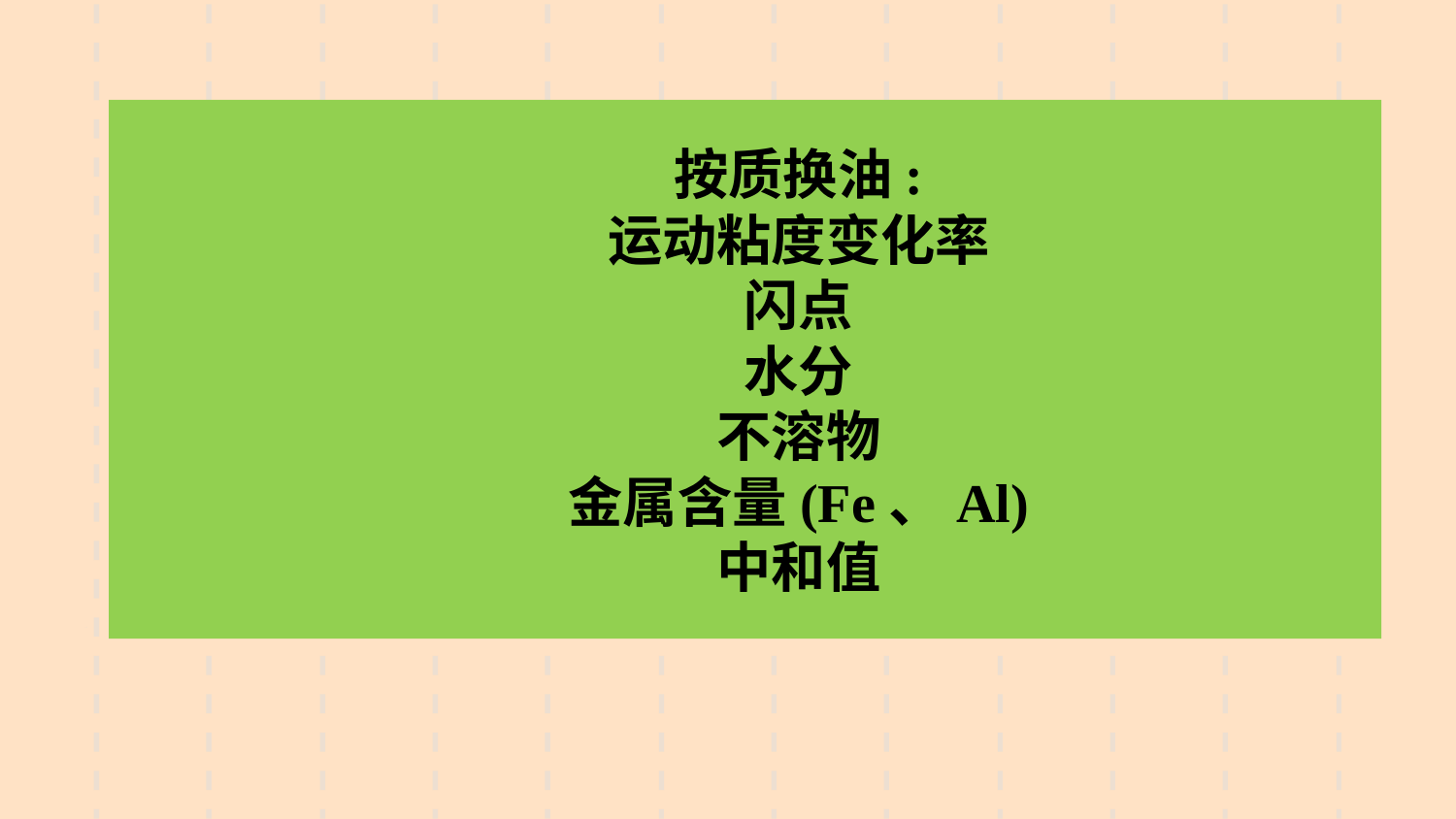

按质换油:
运动粘度变化率
闪点
水分
不溶物
金属含量(Fe、Al)
中和值